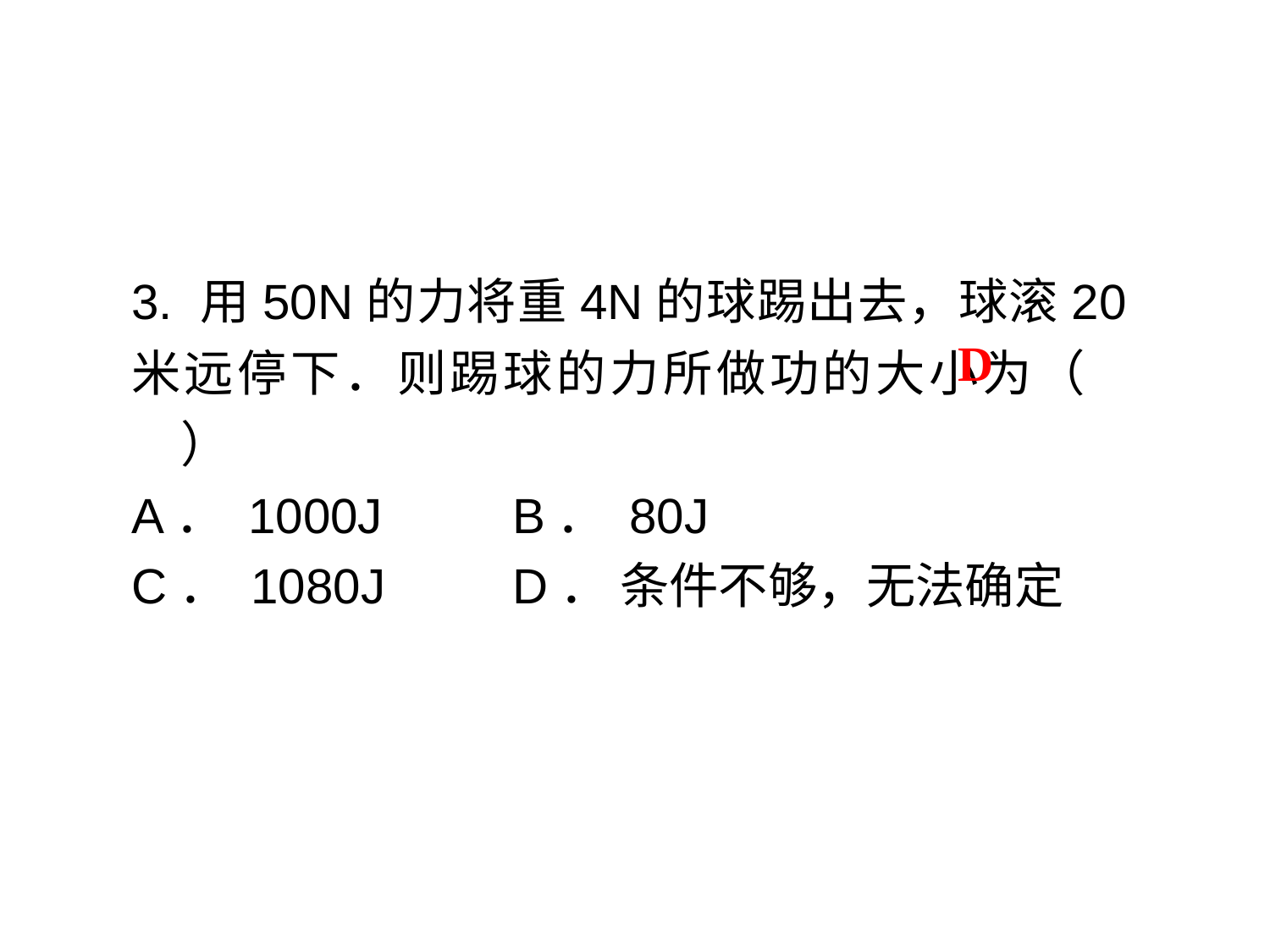

3. 用50N的力将重4N的球踢出去，球滚20米远停下．则踢球的力所做功的大小为（　　）
A． 1000J      	B． 80J
C． 1080J      	D． 条件不够，无法确定
D